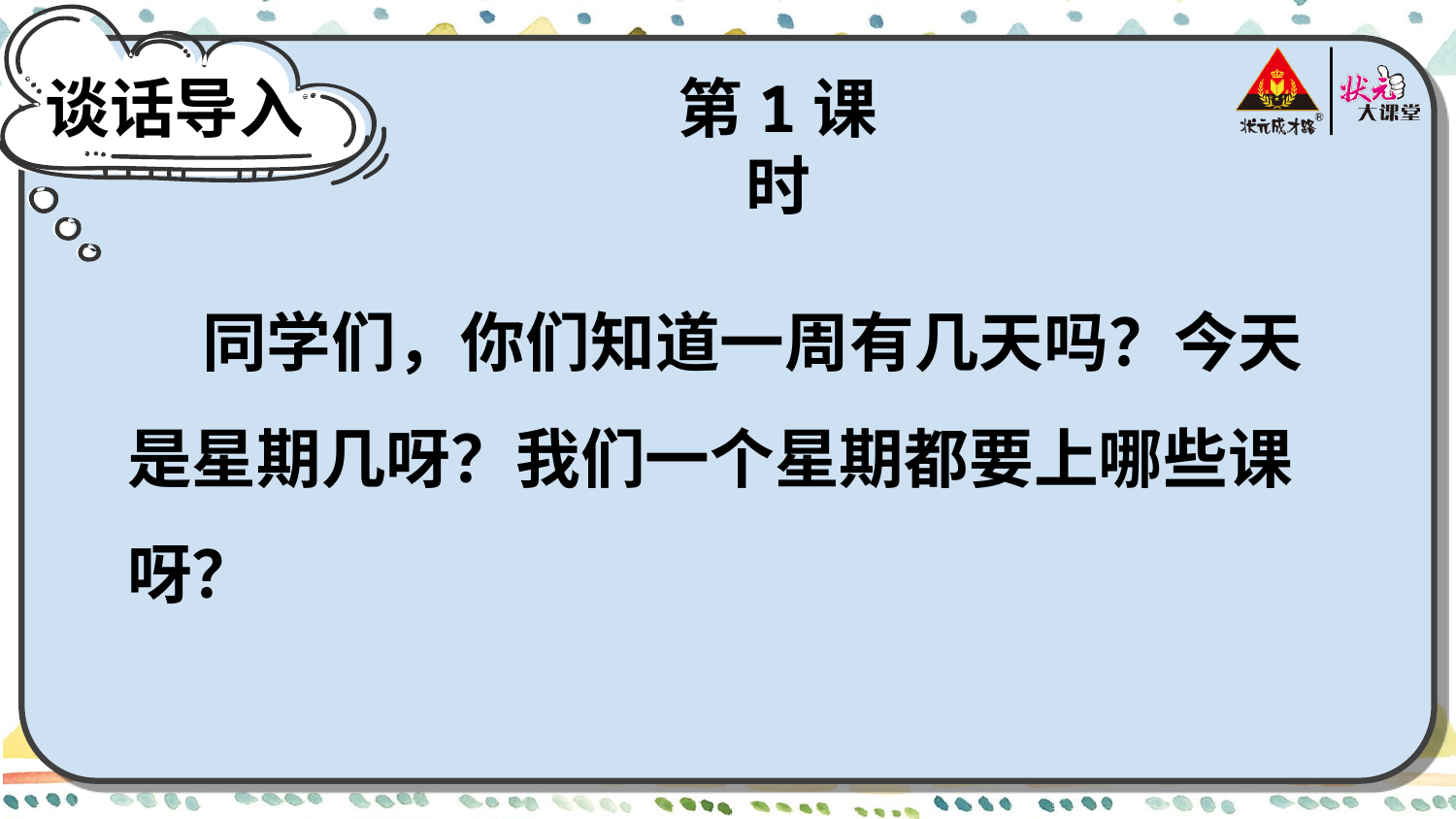

谈话导入
第1课时
    同学们，你们知道一周有几天吗？今天是星期几呀？我们一个星期都要上哪些课呀？